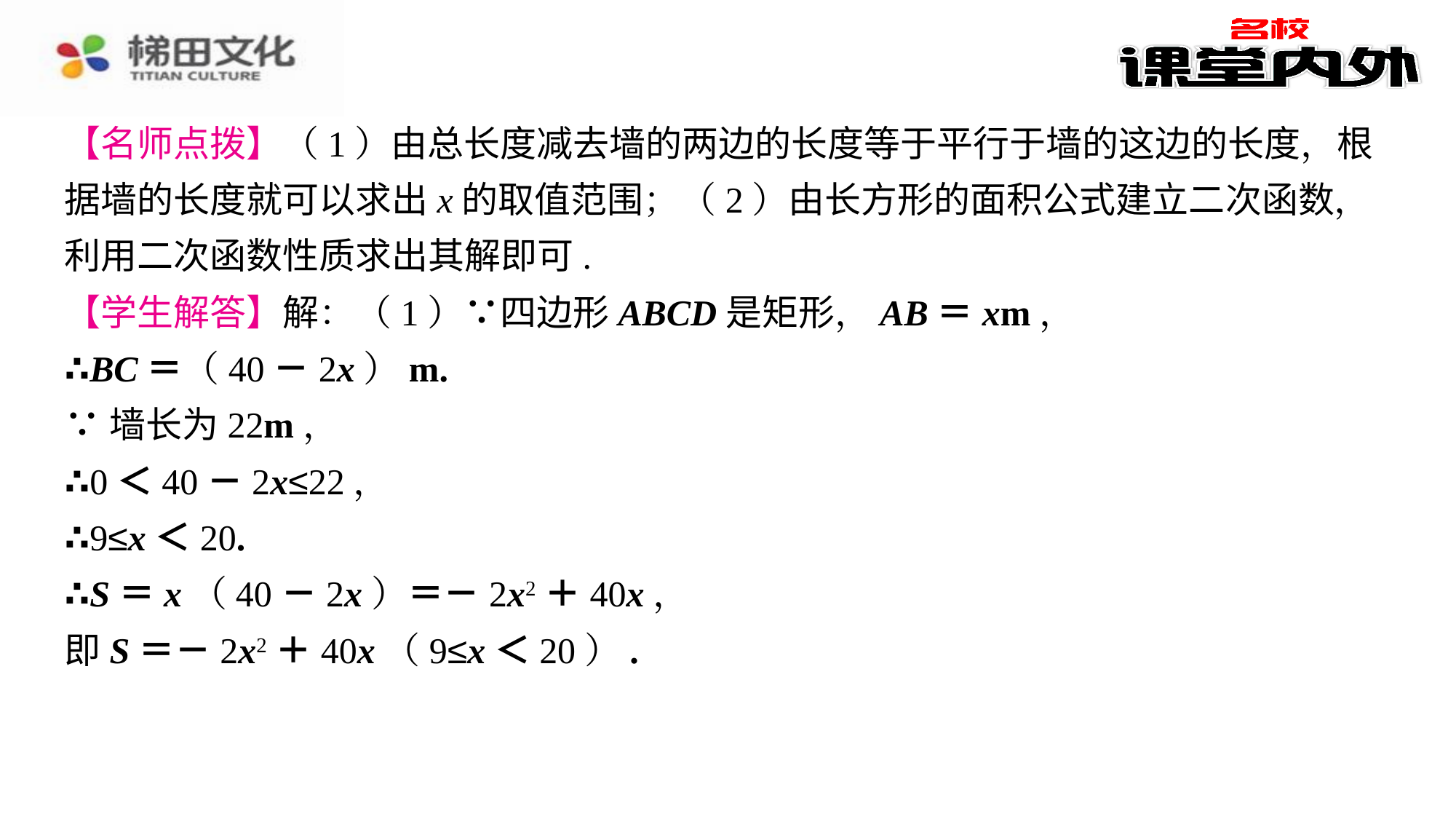

【名师点拨】（1）由总长度减去墙的两边的长度等于平行于墙的这边的长度，根据墙的长度就可以求出x的取值范围；（2）由长方形的面积公式建立二次函数，利用二次函数性质求出其解即可.
【学生解答】解：（1）∵四边形ABCD是矩形，AB＝xm，
∴BC＝（40－2x）m.
∵墙长为22m，
∴0＜40－2x≤22，
∴9≤x＜20.
∴S＝x（40－2x）＝－2x2＋40x，
即S＝－2x2＋40x（9≤x＜20）.